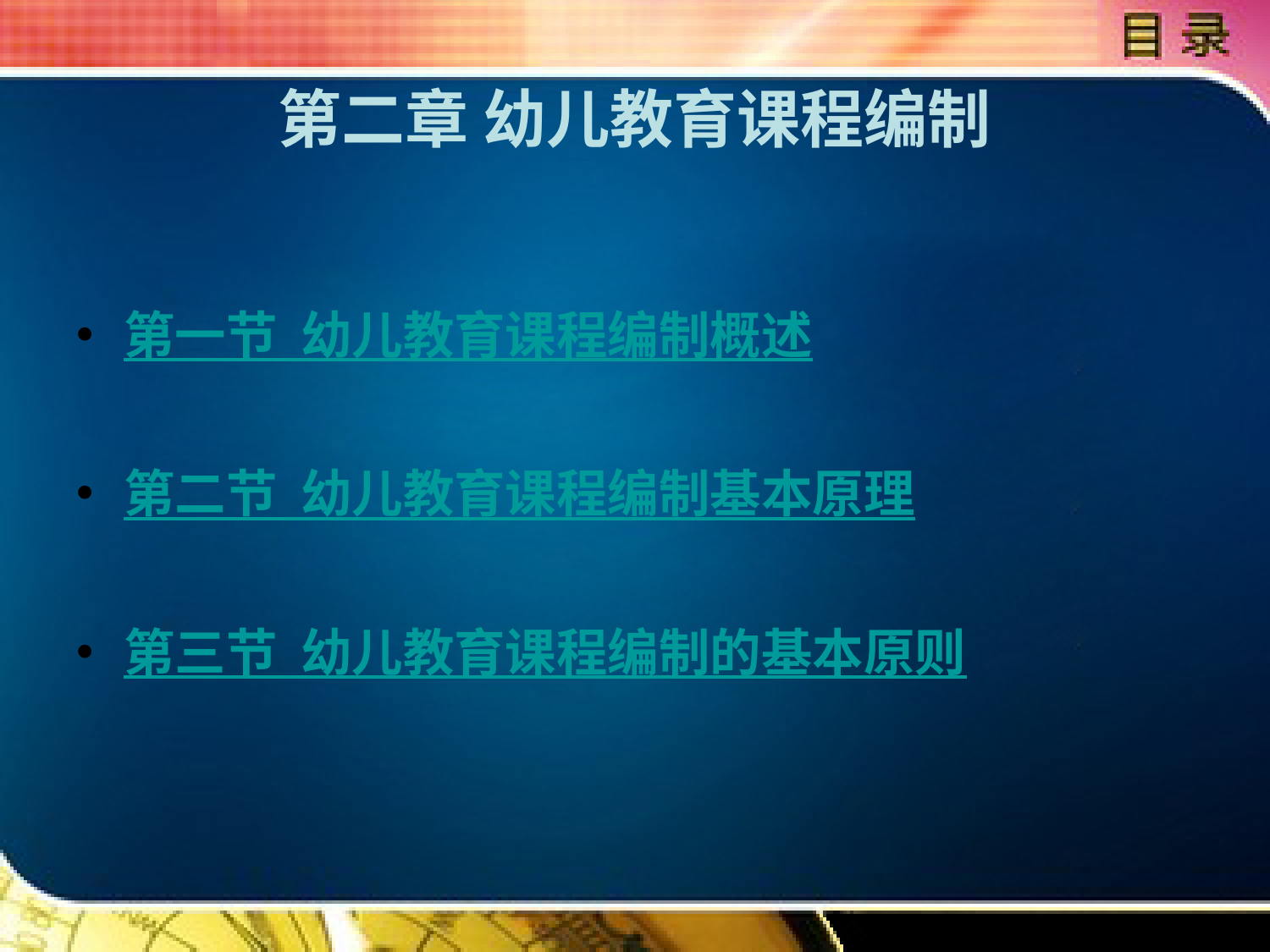

# 第二章 幼儿教育课程编制
第一节  幼儿教育课程编制概述
第二节  幼儿教育课程编制基本原理
第三节  幼儿教育课程编制的基本原则